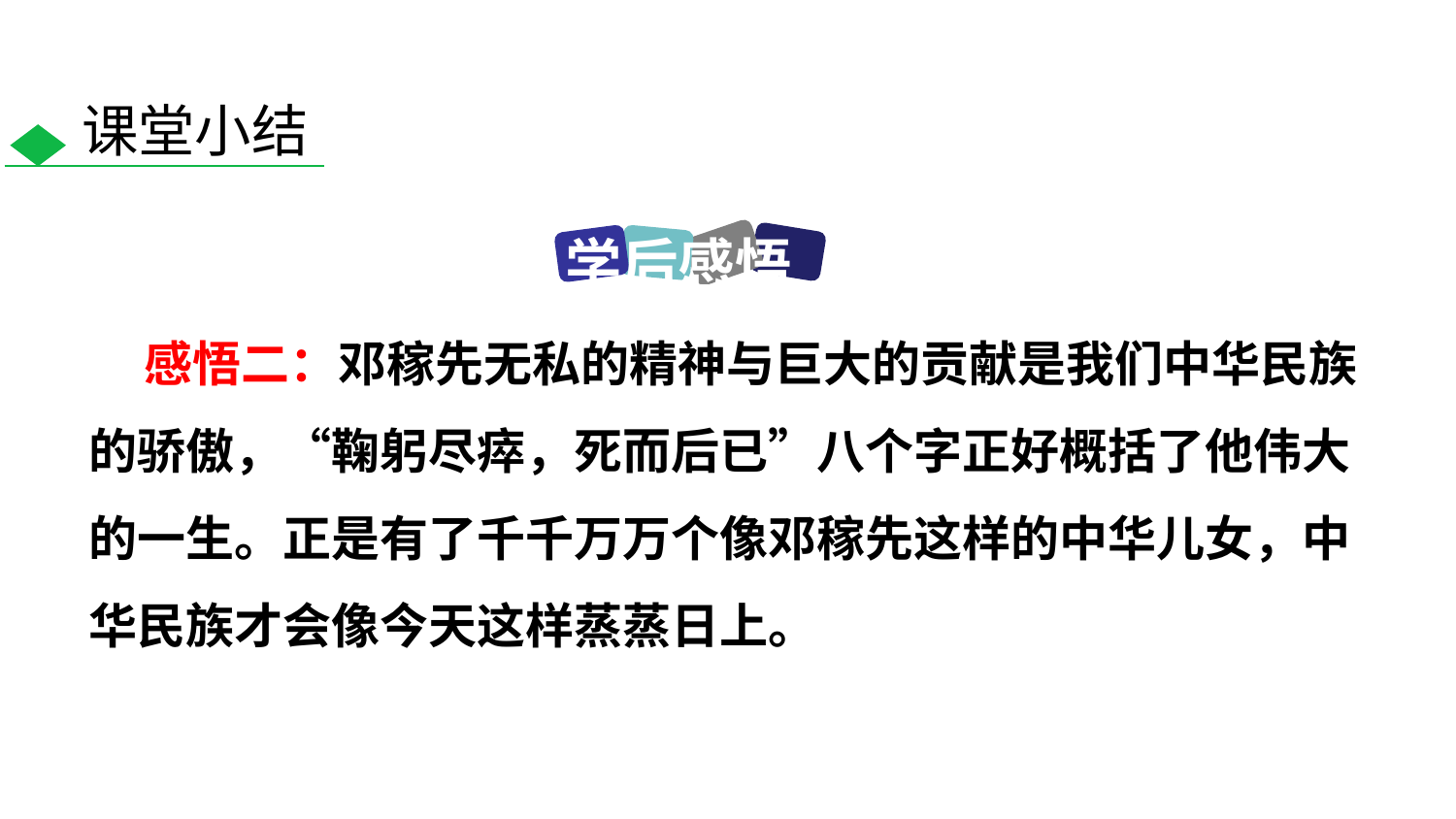

课堂小结

学后感悟

    感悟二：邓稼先无私的精神与巨大的贡献是我们中华民族的骄傲，“鞠躬尽瘁，死而后已”八个字正好概括了他伟大的一生。正是有了千千万万个像邓稼先这样的中华儿女，中华民族才会像今天这样蒸蒸日上。